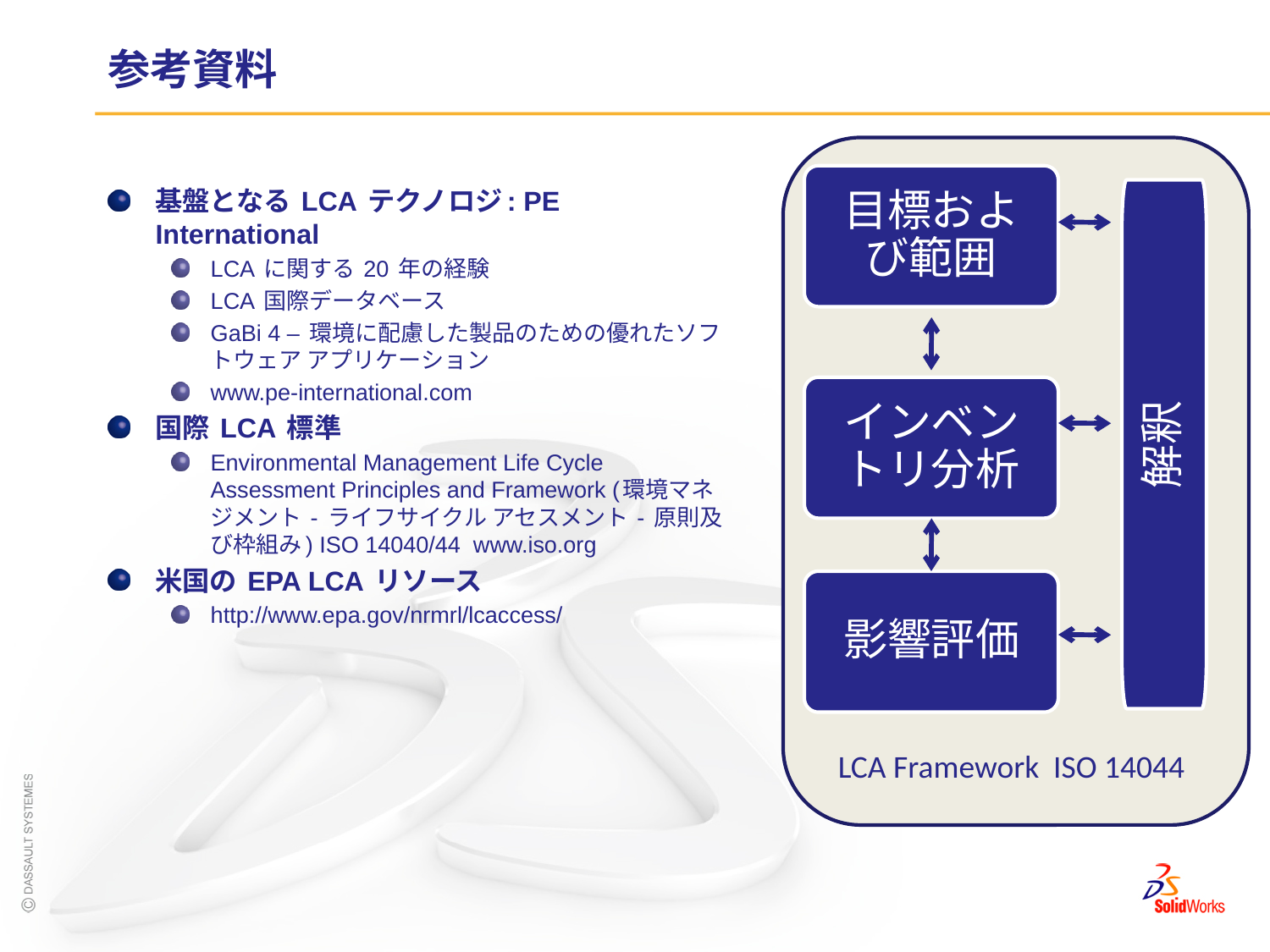

# 参考資料

目標および範囲
インベントリ分析
影響評価
基盤となる LCA テクノロジ: PE International
LCA に関する 20 年の経験
LCA 国際データベース
GaBi 4 – 環境に配慮した製品のための優れたソフトウェア アプリケーション
www.pe-international.com
国際 LCA 標準
Environmental Management Life Cycle Assessment Principles and Framework (環境マネジメント - ライフサイクル アセスメント - 原則及び枠組み) ISO 14040/44  www.iso.org
米国の EPA LCA リソース
http://www.epa.gov/nrmrl/lcaccess/

解釈
LCA Framework  ISO 14044